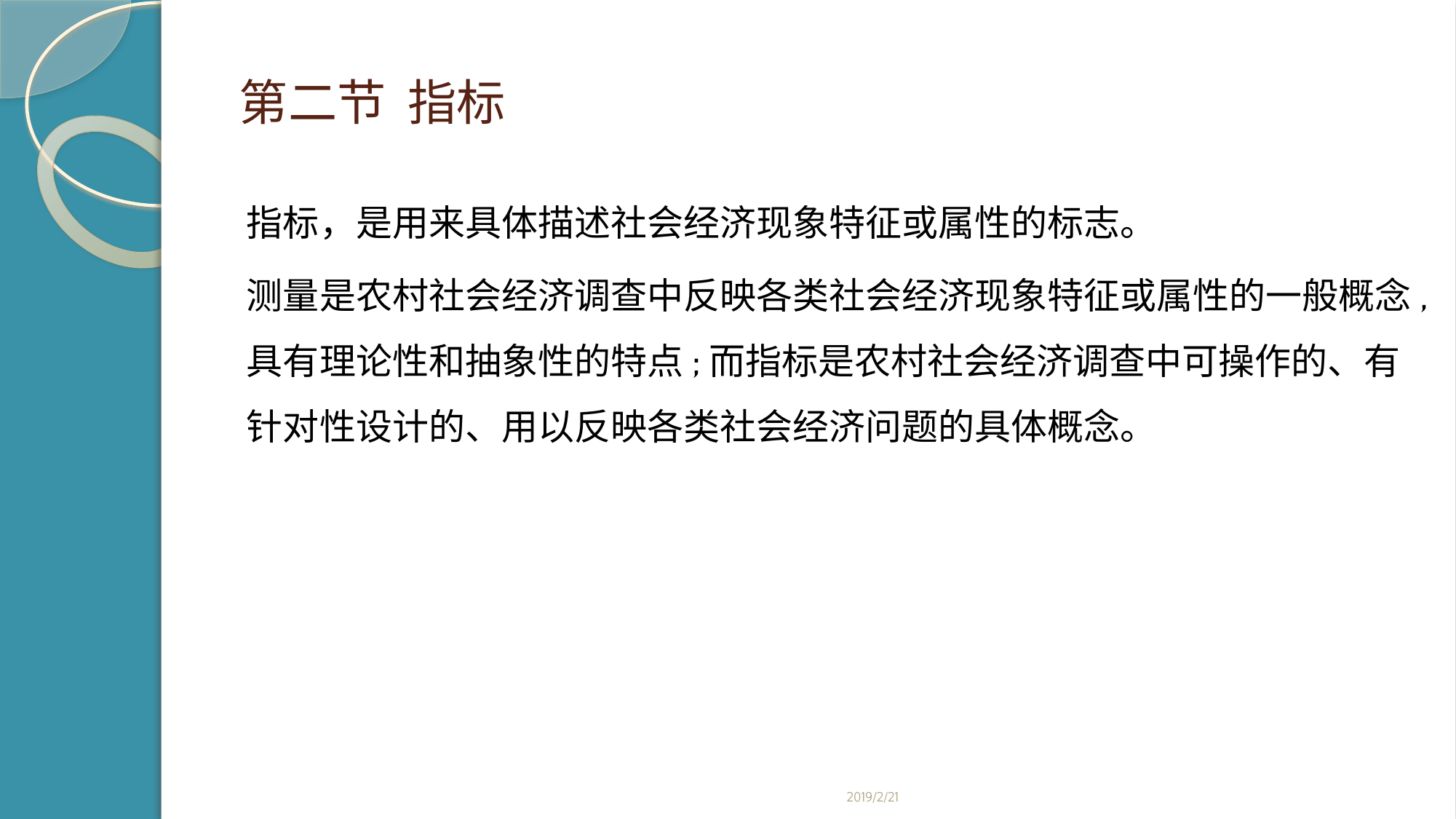

# 第二节  指标
指标，是用来具体描述社会经济现象特征或属性的标志。
测量是农村社会经济调查中反映各类社会经济现象特征或属性的一般概念,具有理论性和抽象性的特点;而指标是农村社会经济调查中可操作的、有针对性设计的、用以反映各类社会经济问题的具体概念。
2019/2/21